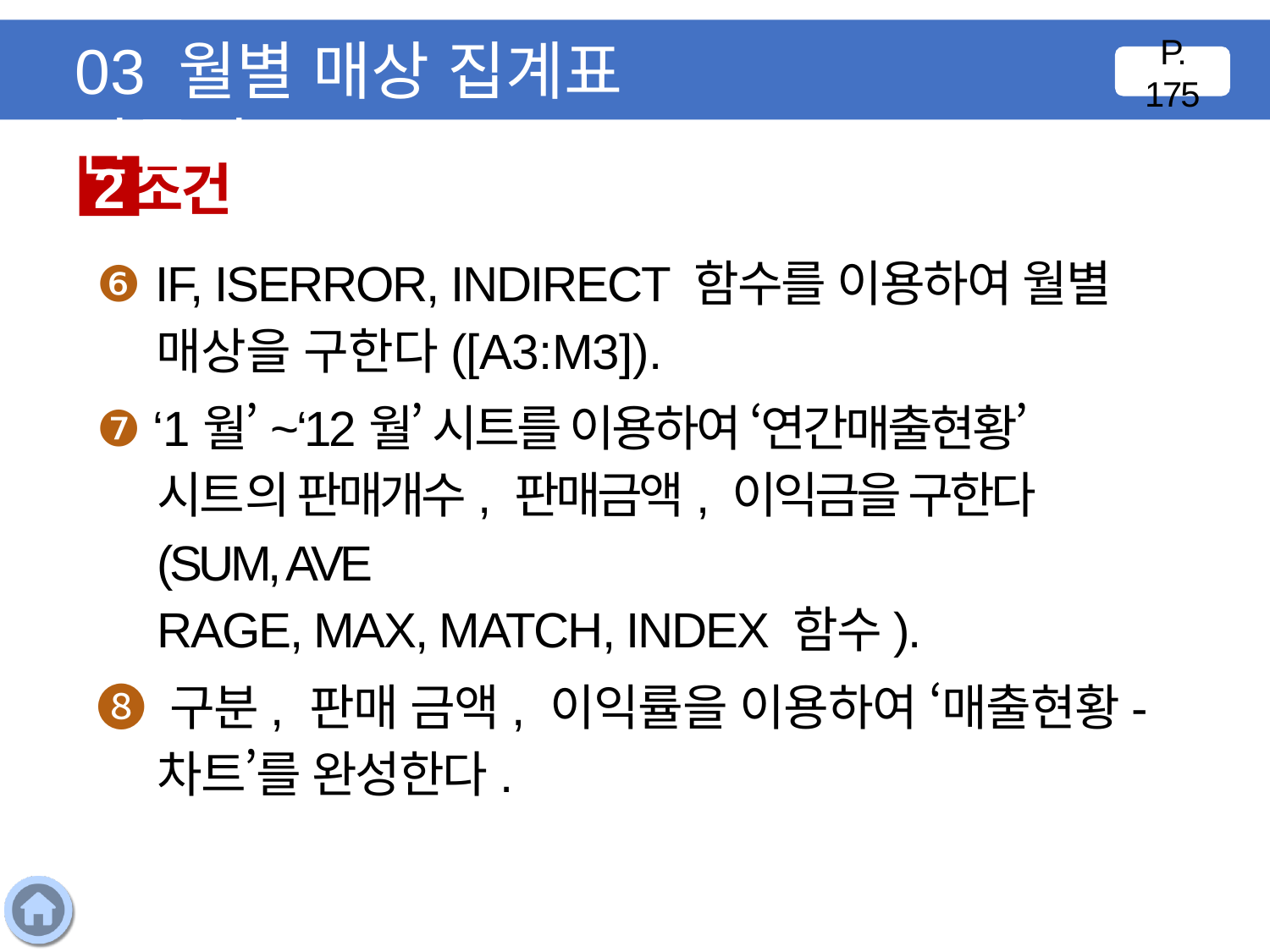

03 월별 매상 집계표 만들기
P. 175
조건
2
❻ IF, ISERROR, INDIRECT 함수를 이용하여 월별 매상을 구한다([A3:M3]).
❼ ‘1월’~‘12월’ 시트를 이용하여 ‘연간매출현황’ 시트의 판매개수, 판매금액, 이익금을 구한다(SUM, AVE
RAGE, MAX, MATCH, INDEX 함수).
❽ 구분, 판매 금액, 이익률을 이용하여 ‘매출현황-차트’를 완성한다.